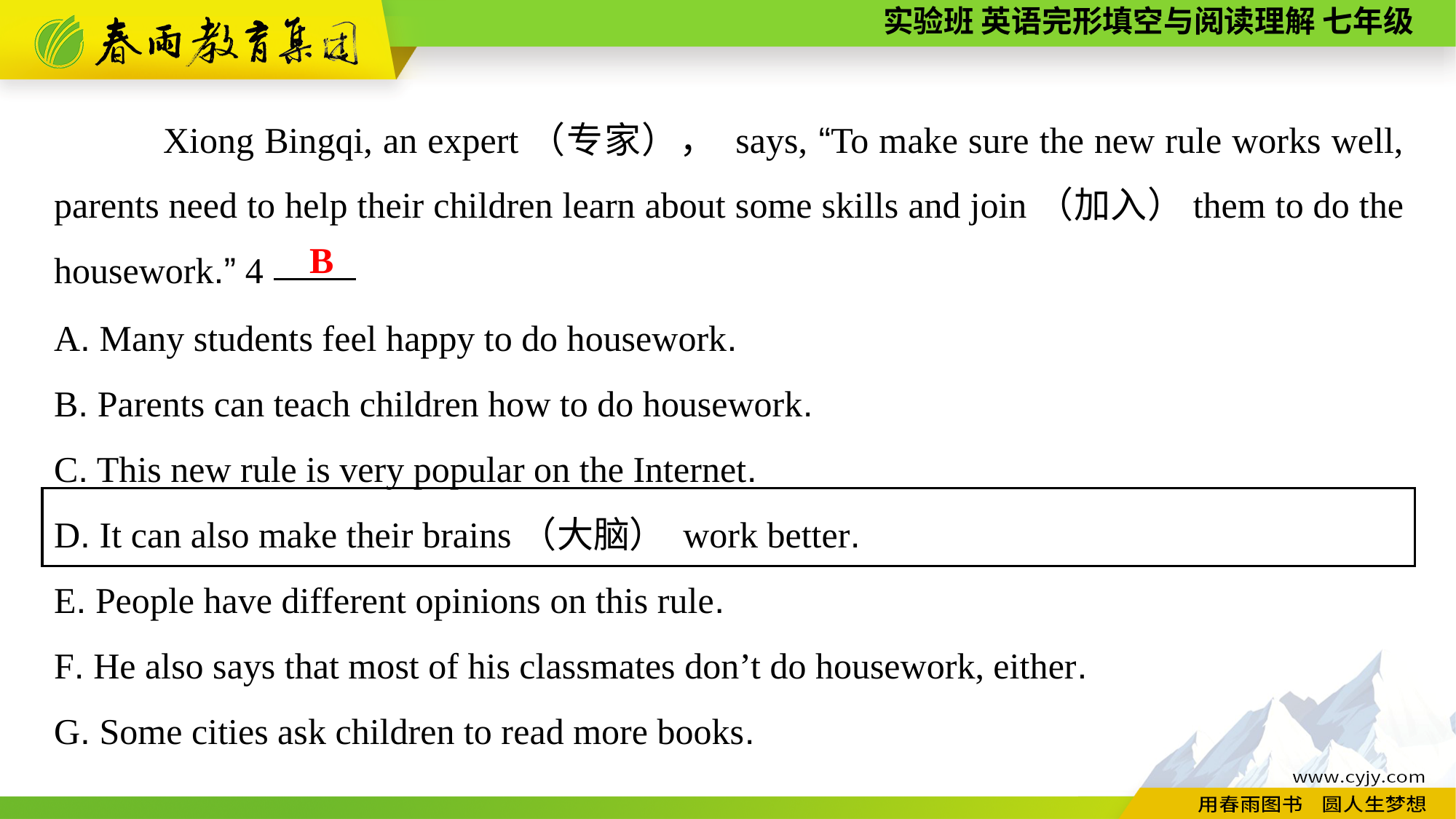

Xiong Bingqi, an expert（专家）， says, “To make sure the new rule works well, parents need to help their children learn about some skills and join（加入）them to do the housework.” 4
B
A. Many students feel happy to do housework.
B. Parents can teach children how to do housework.
C. This new rule is very popular on the Internet.
D. It can also make their brains（大脑） work better.
E. People have different opinions on this rule.
F. He also says that most of his classmates don’t do housework, either.
G. Some cities ask children to read more books.